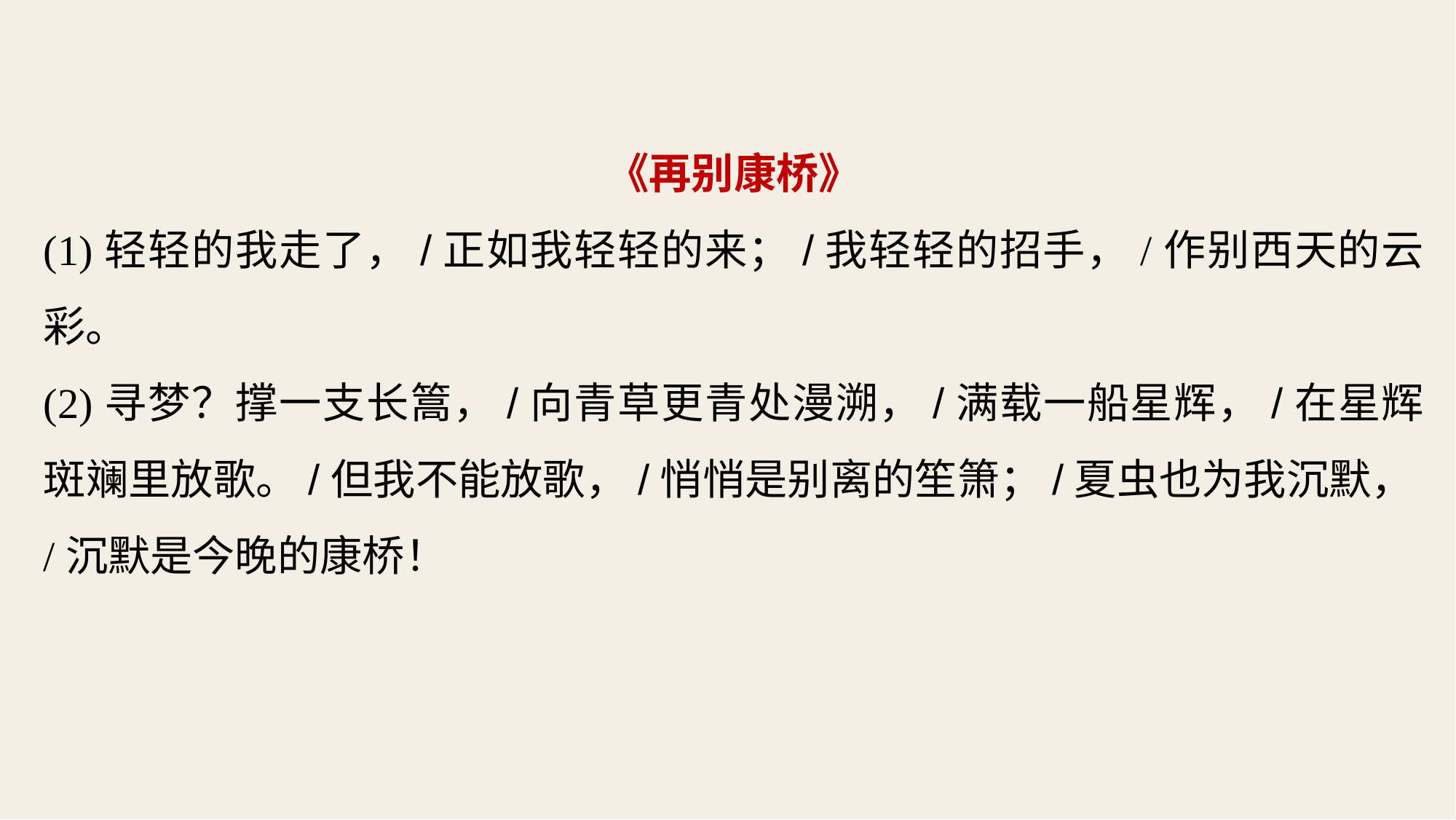

《再别康桥》
(1)轻轻的我走了，/正如我轻轻的来；/我轻轻的招手，/作别西天的云彩。
(2)寻梦？撑一支长篙，/向青草更青处漫溯，/满载一船星辉，/在星辉斑斓里放歌。/但我不能放歌，/悄悄是别离的笙箫；/夏虫也为我沉默，/沉默是今晚的康桥！